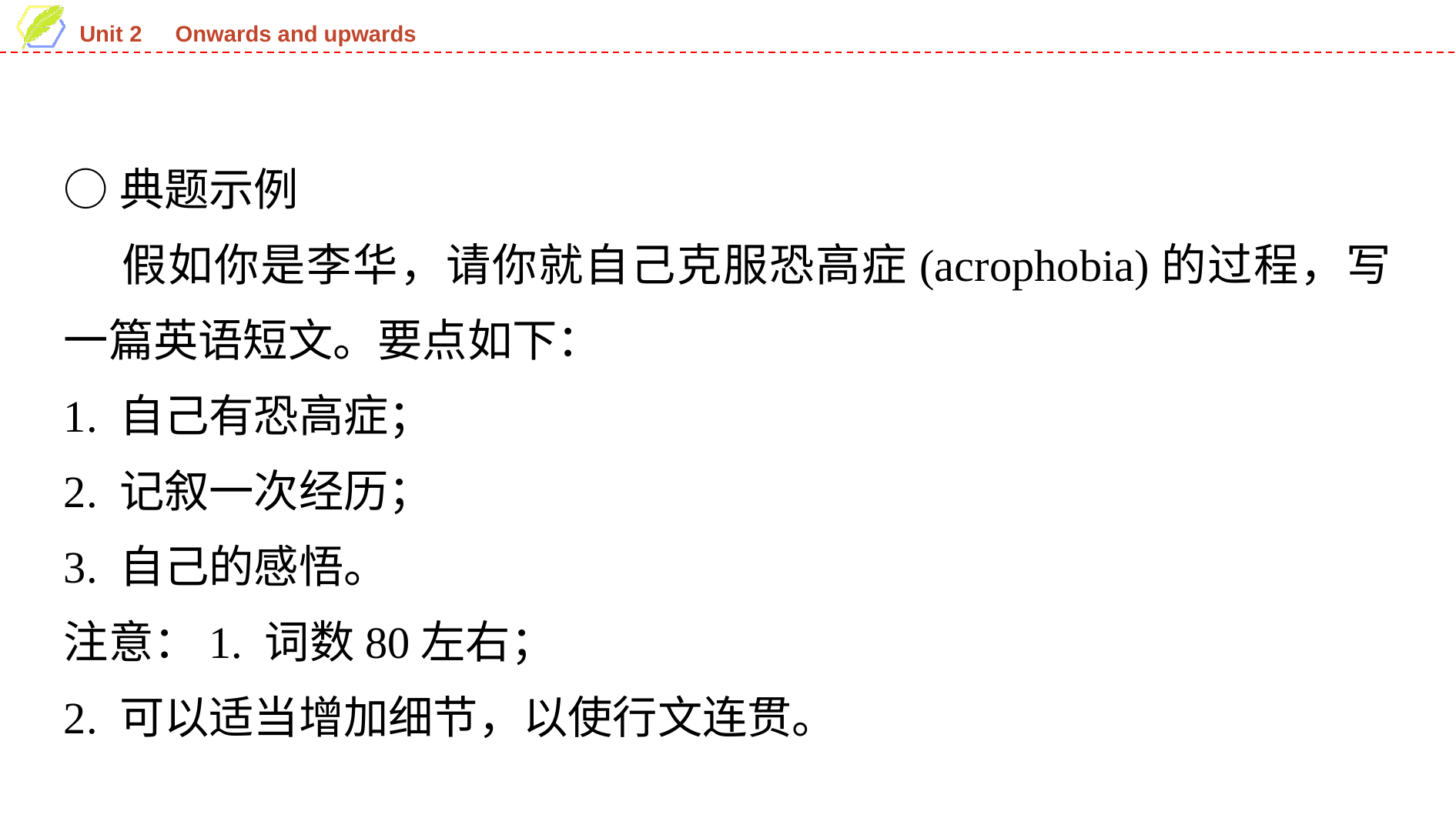

○典题示例
    假如你是李华，请你就自己克服恐高症(acrophobia)的过程，写一篇英语短文。要点如下：
1. 自己有恐高症；
2. 记叙一次经历；
3. 自己的感悟。
注意：1. 词数80左右；
2. 可以适当增加细节，以使行文连贯。